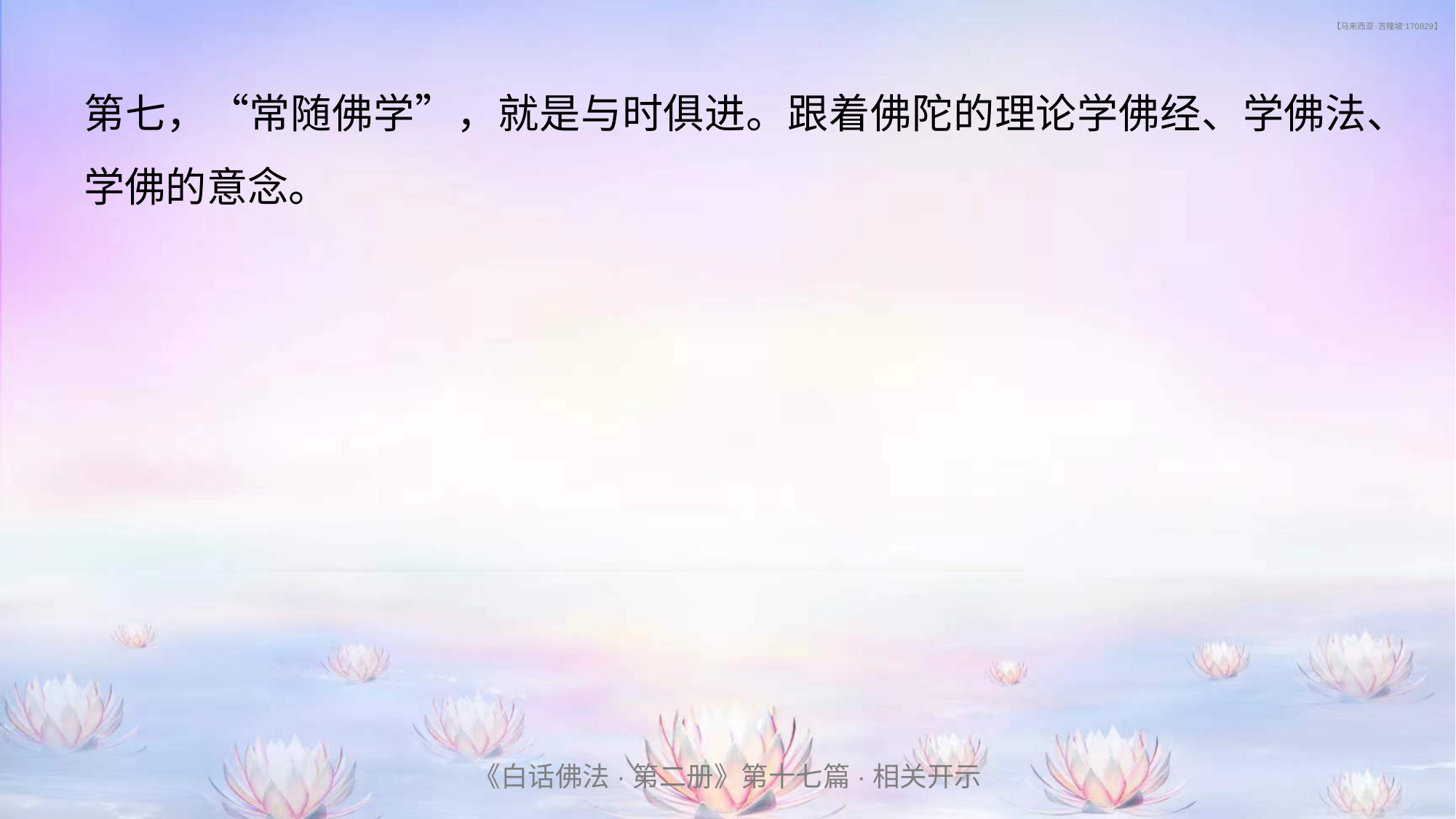

# 【马来西亚·吉隆坡 170829】
第七，“常随佛学”，就是与时俱进。跟着佛陀的理论学佛经、学佛法、学佛的意念。

《白话佛法·第二册》第十七篇·相关开示